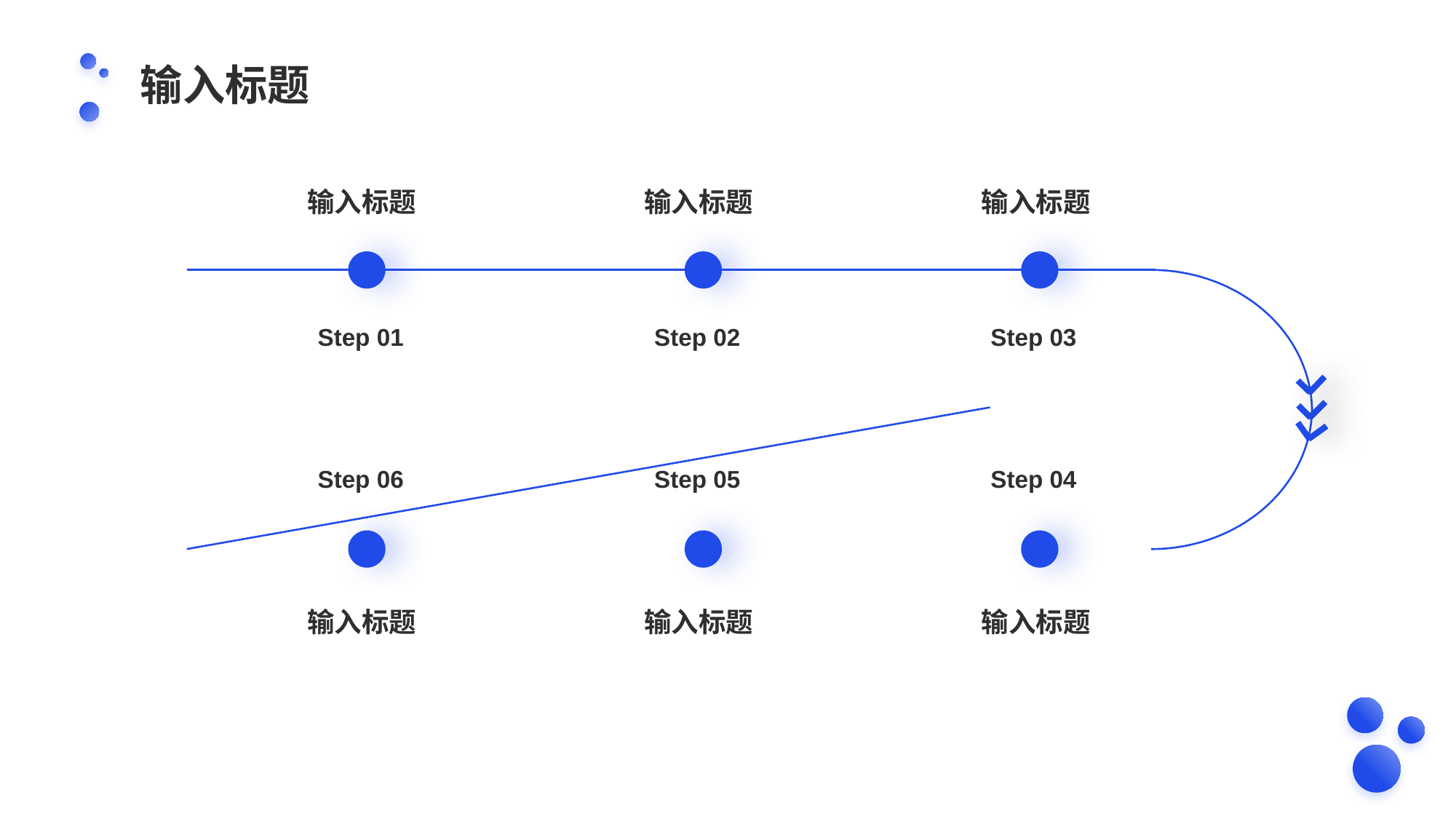

输入标题
输入标题
输入标题
输入标题

Step 01
Step 02
Step 03

Step 06
Step 05
Step 04

输入标题
输入标题
输入标题